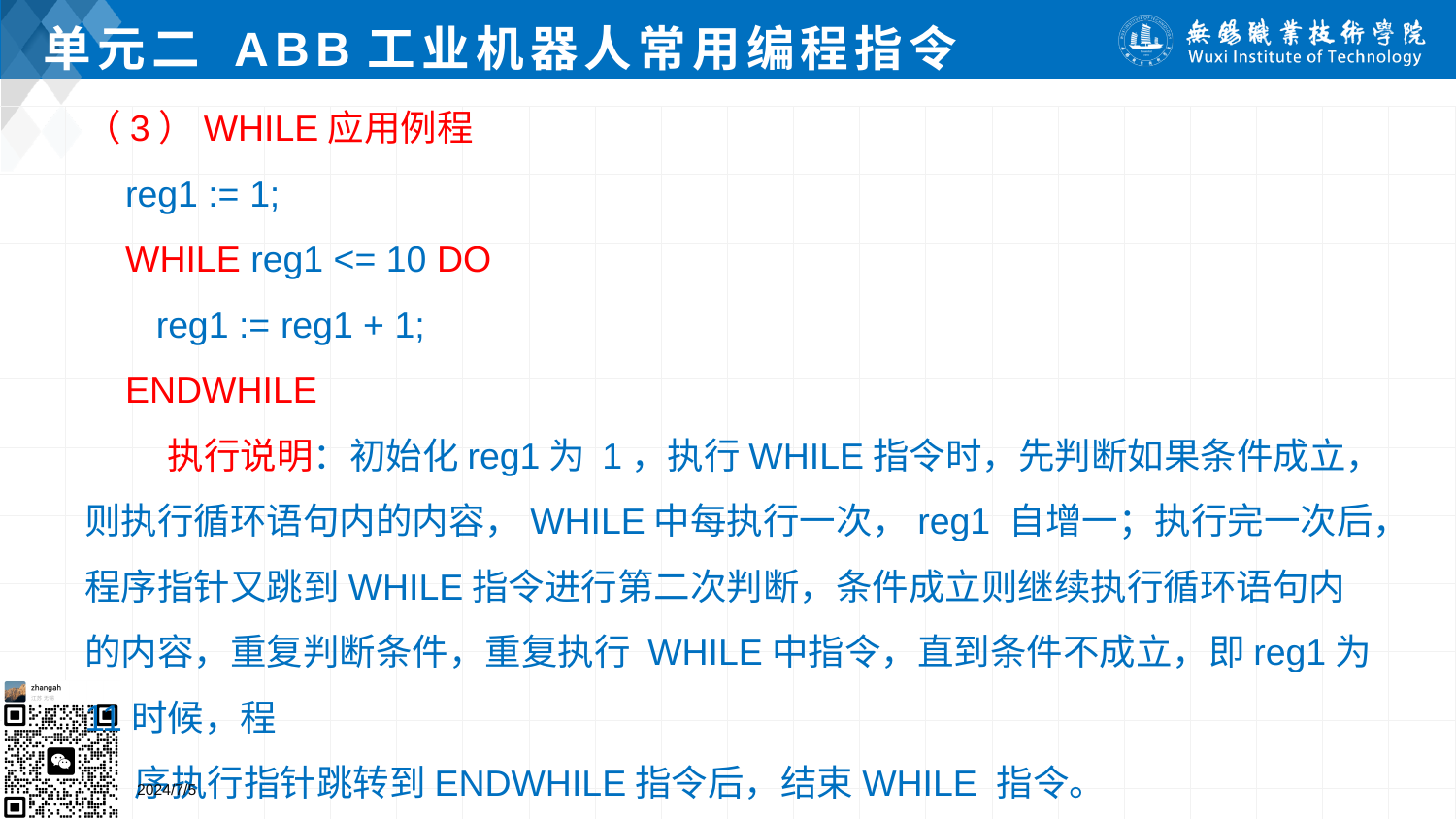

# 单元二 ABB工业机器人常用编程指令
（3）WHILE应用例程
    reg1 := 1;
    WHILE reg1 <= 10 DO
       reg1 := reg1 + 1;
    ENDWHILE
         执行说明：初始化reg1为 1，执行WHILE指令时，先判断如果条件成立，则执行循环语句内的内容，WHILE中每执行一次，reg1 自增一；执行完一次后，程序指针又跳到WHILE指令进行第二次判断，条件成立则继续执行循环语句内的内容，重复判断条件，重复执行 WHILE中指令，直到条件不成立，即reg1为11时候，程
     序执行指针跳转到ENDWHILE指令后，结束WHILE 指令。
2024/7/5